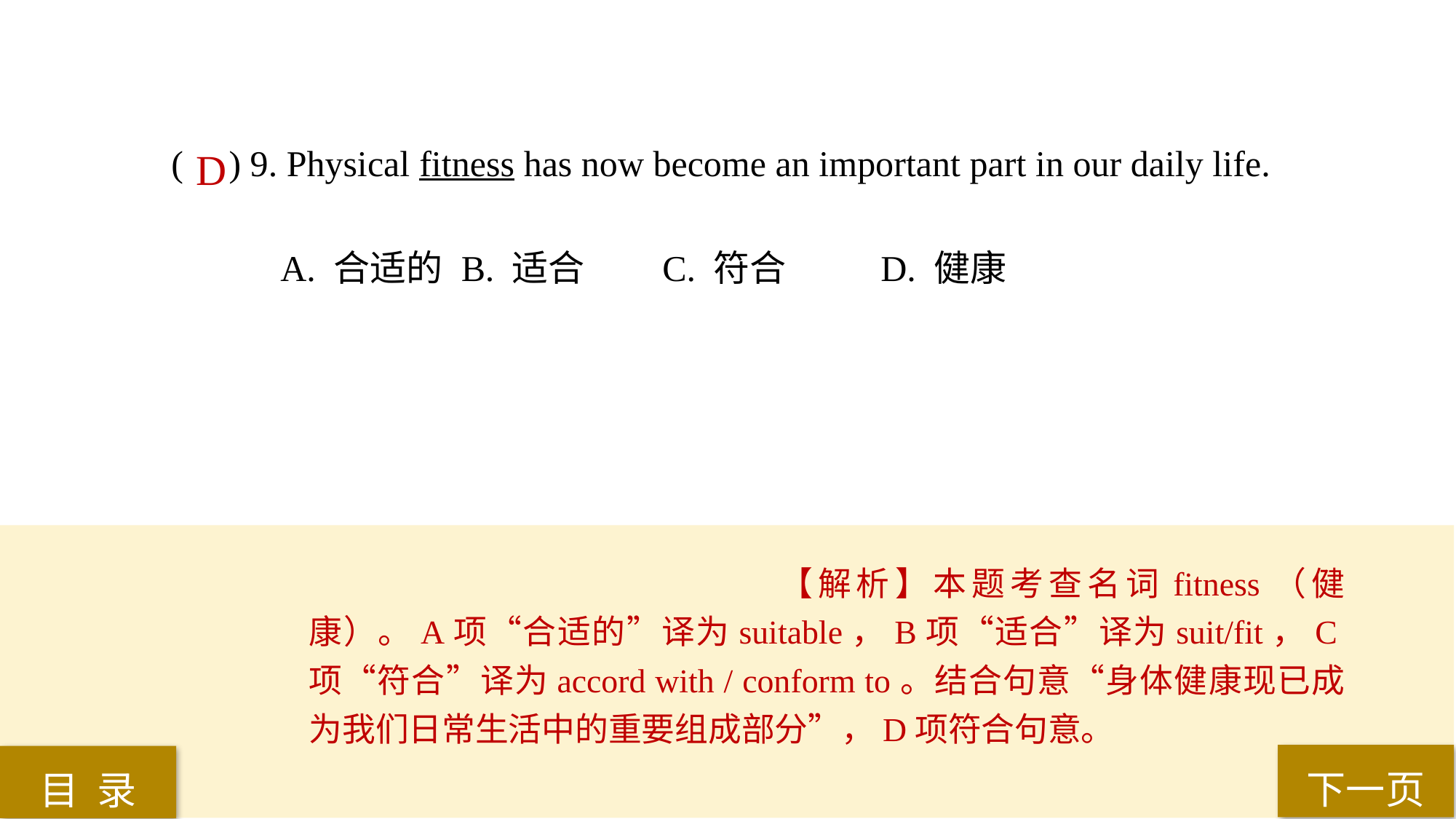

(     ) 9. Physical fitness has now become an important part in our daily life.

A. 合适的	 B. 适合 	C. 符合 	D. 健康
D
【解析】本题考查名词fitness（健康）。A项“合适的”译为suitable，B项“适合”译为suit/fit，C项“符合”译为accord with / conform to。结合句意“身体健康现已成为我们日常生活中的重要组成部分”，D项符合句意。